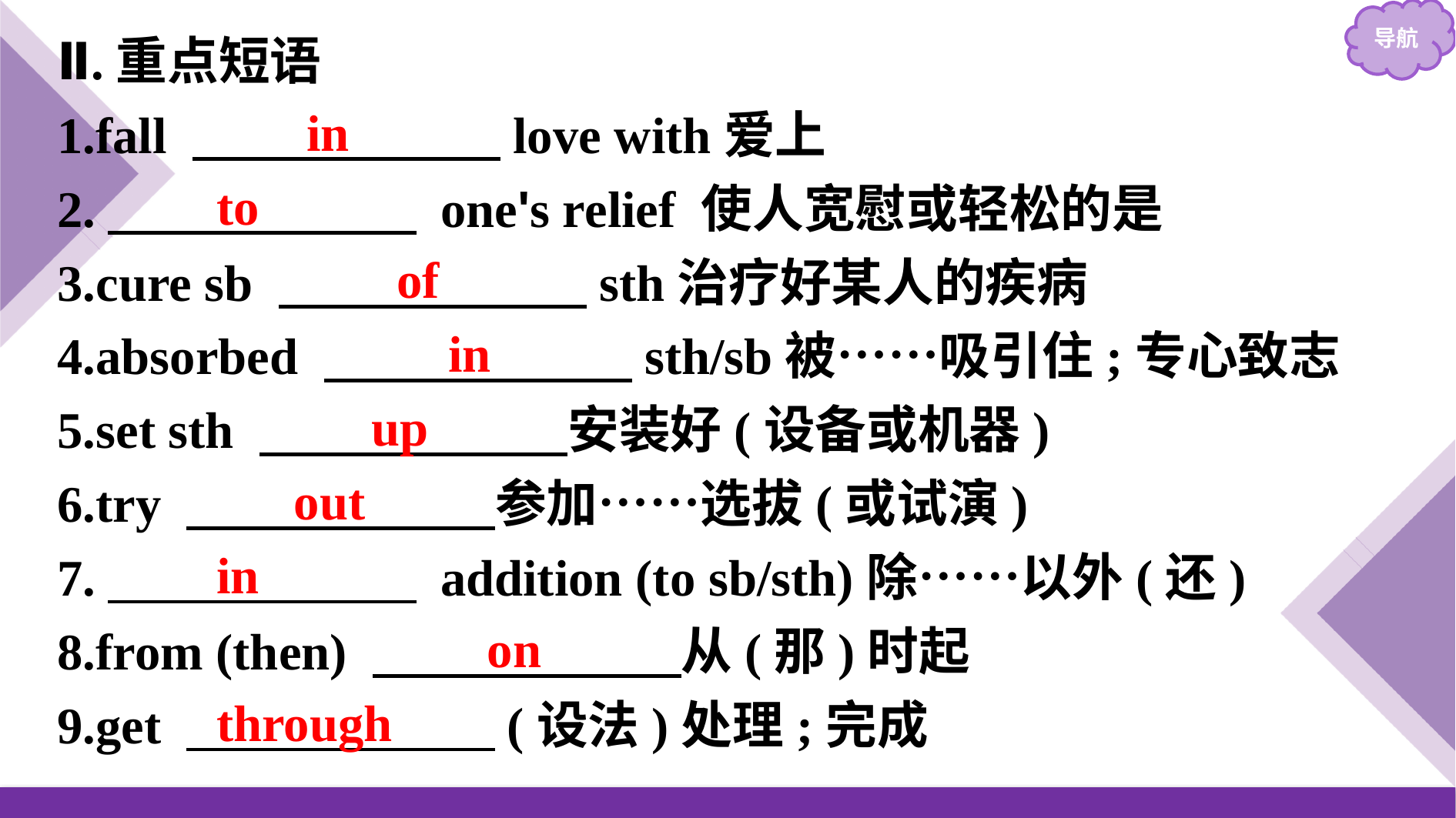

Ⅱ.重点短语
1.fall 　　　　　　love with爱上
2.　　　　　　 one's relief 使人宽慰或轻松的是
3.cure sb 　　　　　　sth治疗好某人的疾病
4.absorbed 　　　　　　sth/sb被……吸引住;专心致志
5.set sth 　　　　　　安装好(设备或机器)
6.try 　　　　　　参加……选拔(或试演)
7.　　　　　　 addition (to sb/sth)除……以外(还)
8.from (then) 　　　　　　从(那)时起
9.get 　　　　　　(设法)处理;完成
       in
to
              of
                  in
            up
      out
in
                     on
through